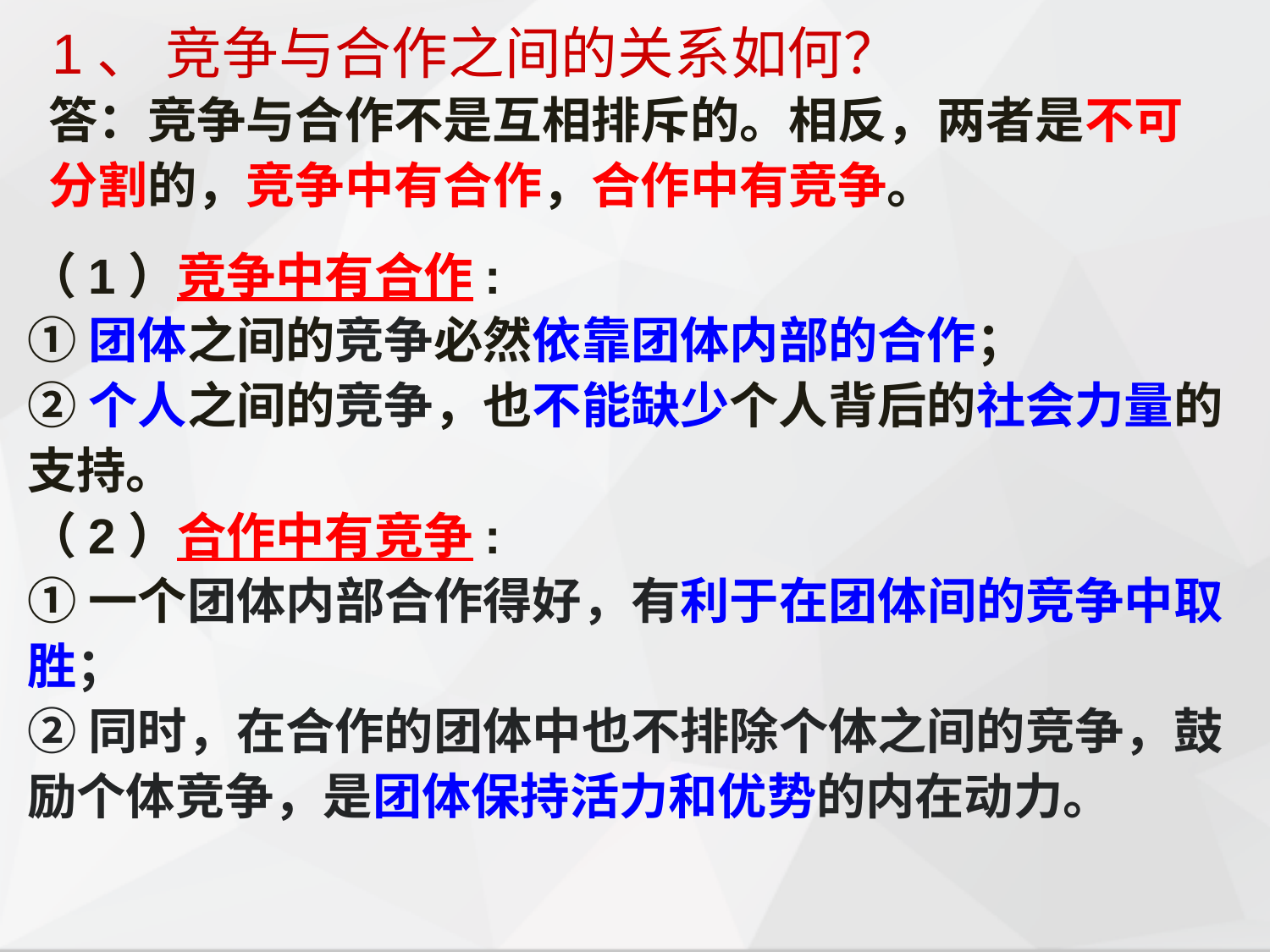

1、 竞争与合作之间的关系如何？
答：竞争与合作不是互相排斥的。相反，两者是不可分割的，竞争中有合作，合作中有竞争。
（1）竞争中有合作:
①团体之间的竞争必然依靠团体内部的合作；
②个人之间的竞争，也不能缺少个人背后的社会力量的支持。
（2）合作中有竞争:
①一个团体内部合作得好，有利于在团体间的竞争中取胜；
②同时，在合作的团体中也不排除个体之间的竞争，鼓励个体竞争，是团体保持活力和优势的内在动力。